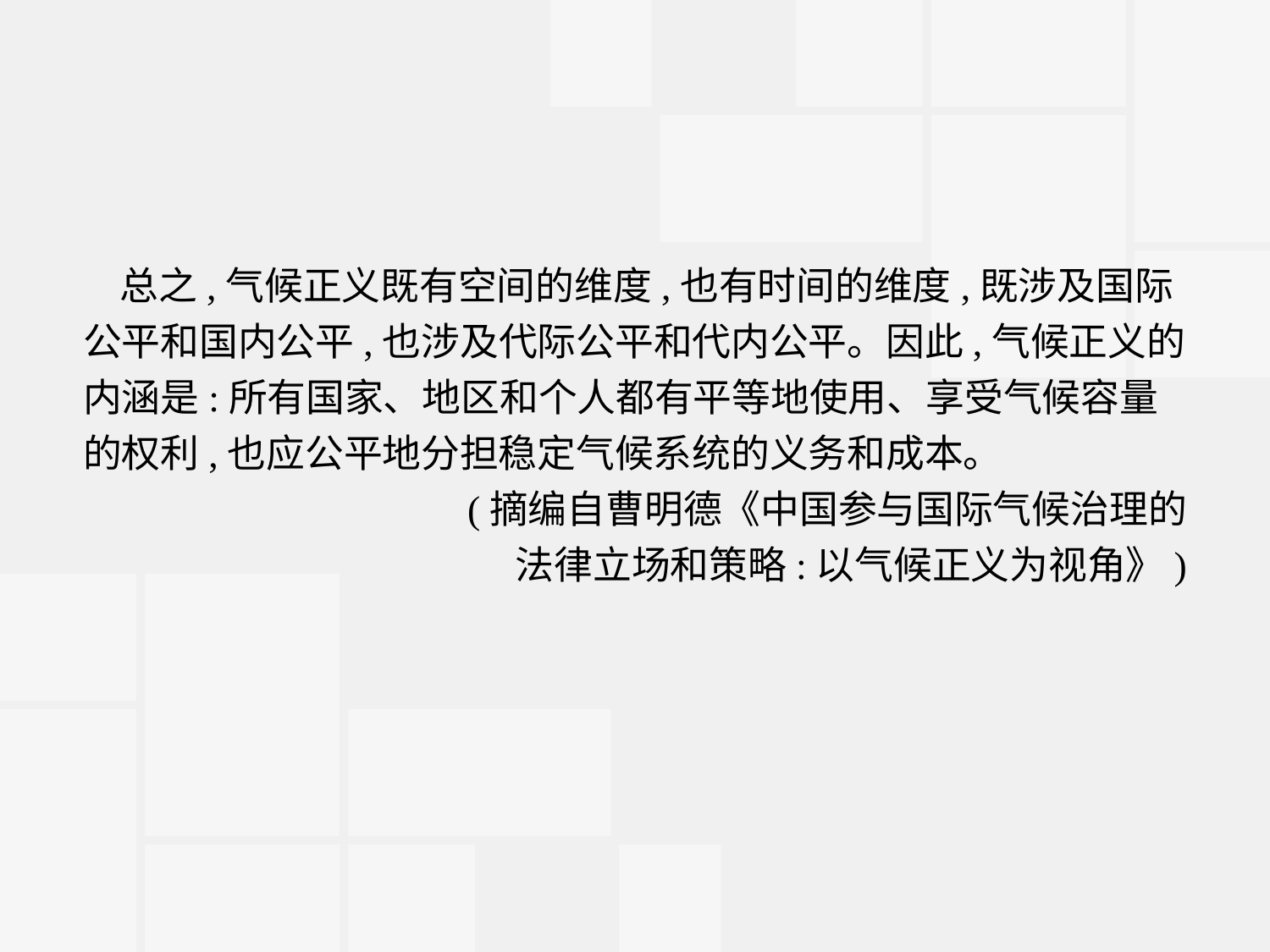

总之,气候正义既有空间的维度,也有时间的维度,既涉及国际公平和国内公平,也涉及代际公平和代内公平。因此,气候正义的内涵是:所有国家、地区和个人都有平等地使用、享受气候容量的权利,也应公平地分担稳定气候系统的义务和成本。
(摘编自曹明德《中国参与国际气候治理的
法律立场和策略:以气候正义为视角》)